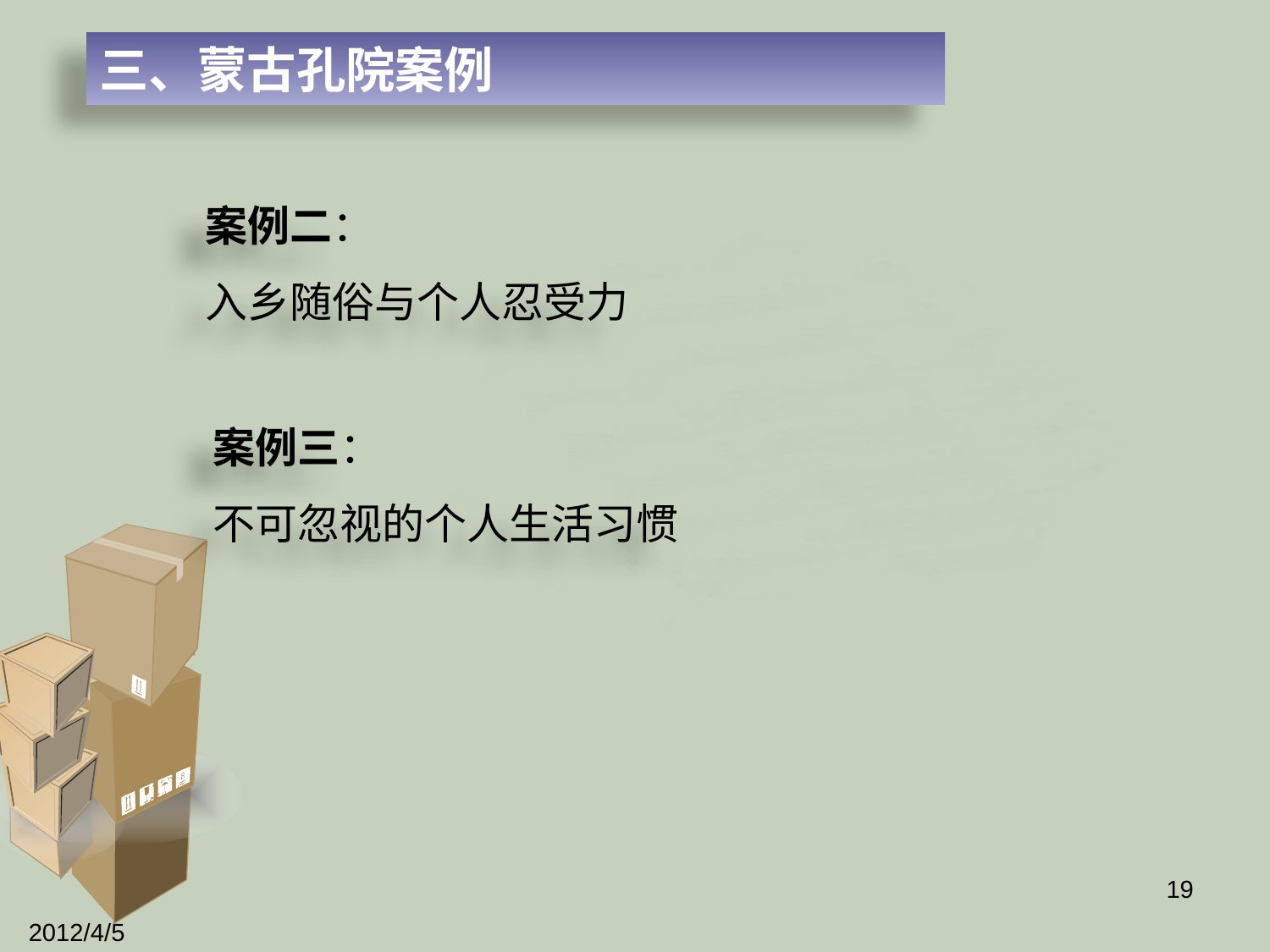

三、蒙古孔院案例
# 案例二： 入乡随俗与个人忍受力

案例三：
不可忽视的个人生活习惯

19
2012/4/5